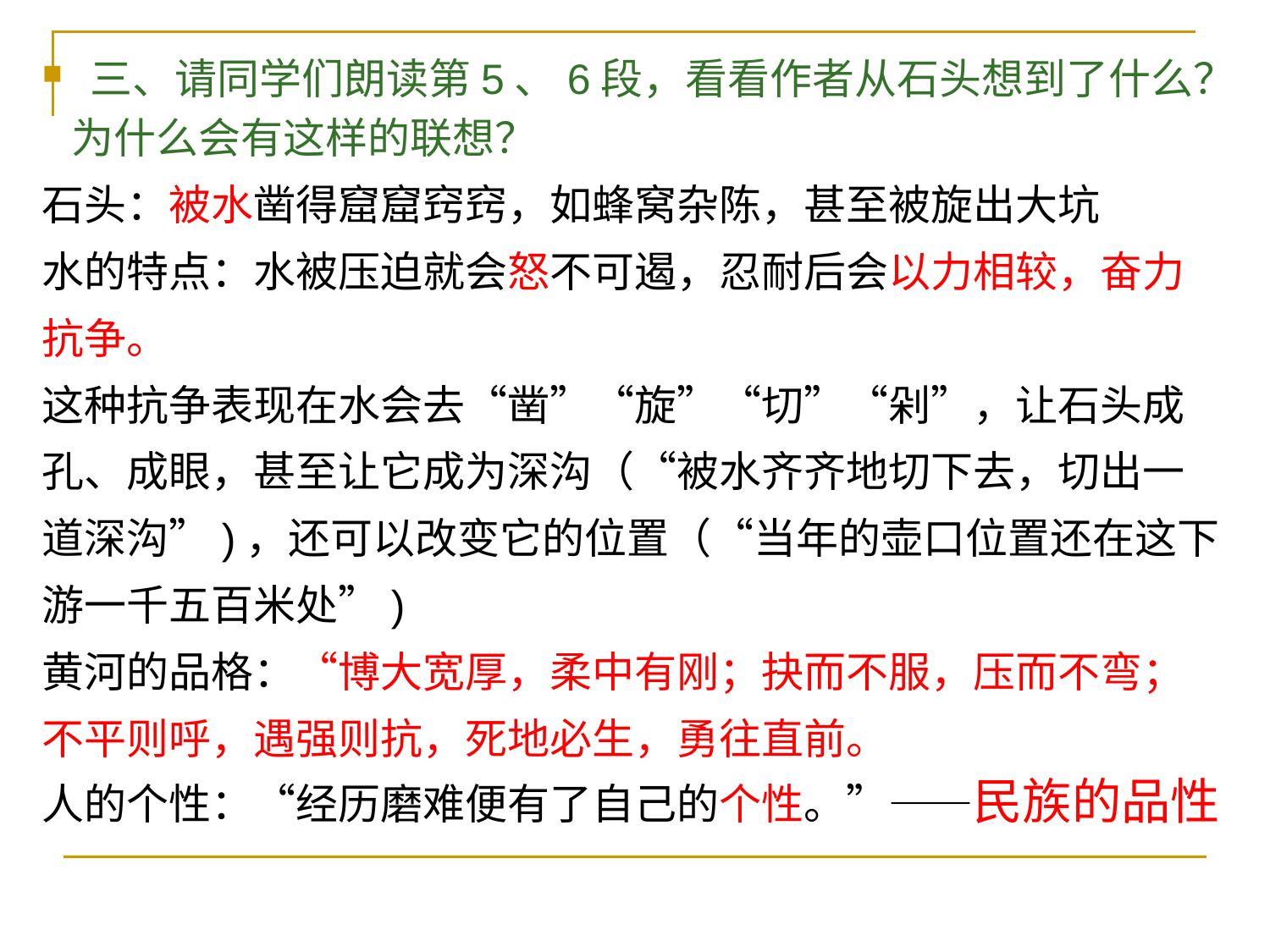

三、请同学们朗读第5、6段，看看作者从石头想到了什么？
  为什么会有这样的联想？
石头：被水凿得窟窟窍窍，如蜂窝杂陈，甚至被旋出大坑
水的特点：水被压迫就会怒不可遏，忍耐后会以力相较，奋力抗争。
这种抗争表现在水会去“凿”“旋”“切”“剁”，让石头成孔、成眼，甚至让它成为深沟（“被水齐齐地切下去，切出一道深沟”)，还可以改变它的位置（“当年的壶口位置还在这下游一千五百米处”)
黄河的品格：“博大宽厚，柔中有刚；抉而不服，压而不弯；不平则呼，遇强则抗，死地必生，勇往直前。
人的个性：“经历磨难便有了自己的个性。”——民族的品性